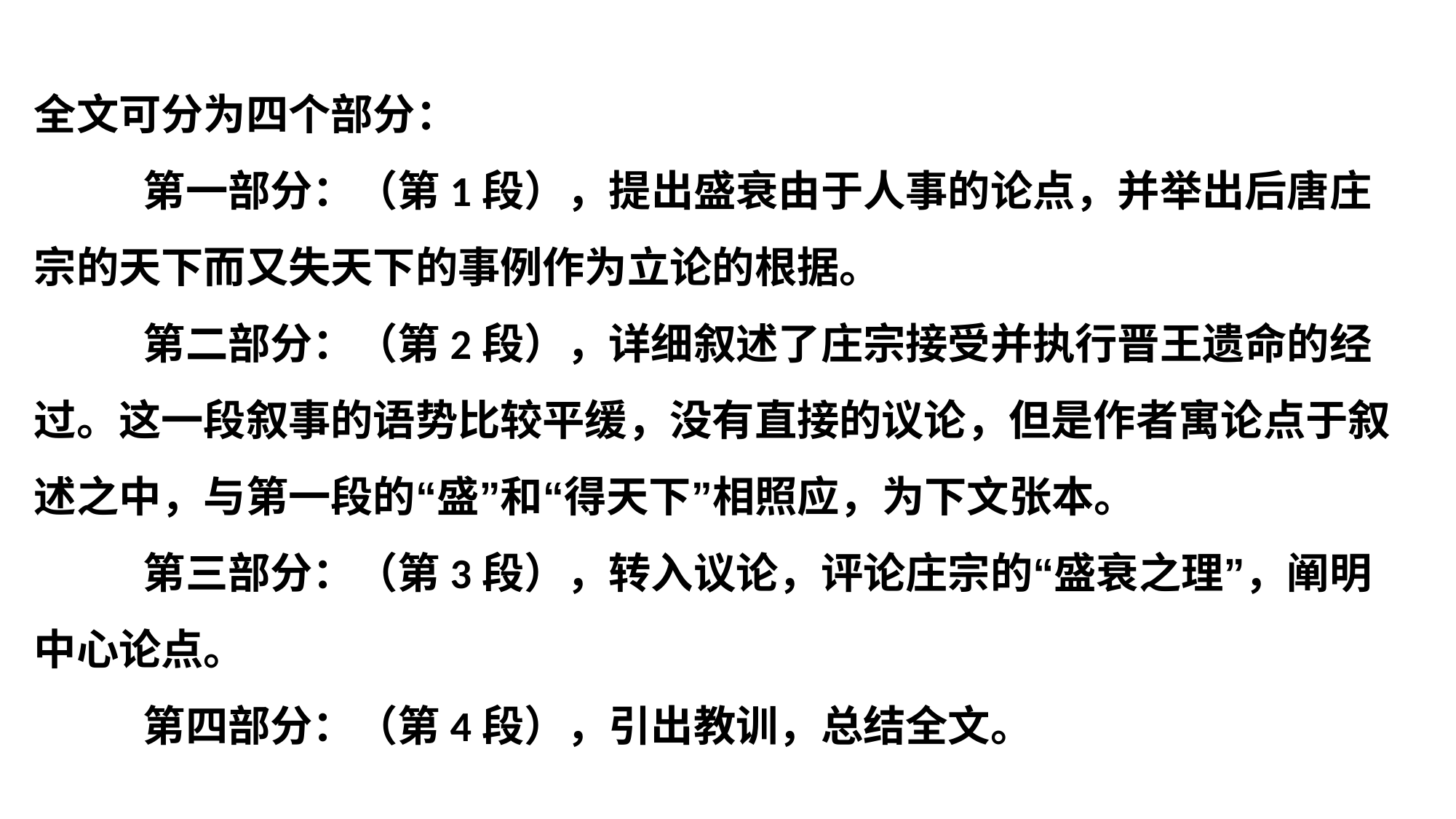

全文可分为四个部分：
	第一部分：（第1段），提出盛衰由于人事的论点，并举出后唐庄宗的天下而又失天下的事例作为立论的根据。
	第二部分：（第2段），详细叙述了庄宗接受并执行晋王遗命的经过。这一段叙事的语势比较平缓，没有直接的议论，但是作者寓论点于叙述之中，与第一段的“盛”和“得天下”相照应，为下文张本。
	第三部分：（第3段），转入议论，评论庄宗的“盛衰之理”，阐明中心论点。
	第四部分：（第4段），引出教训，总结全文。